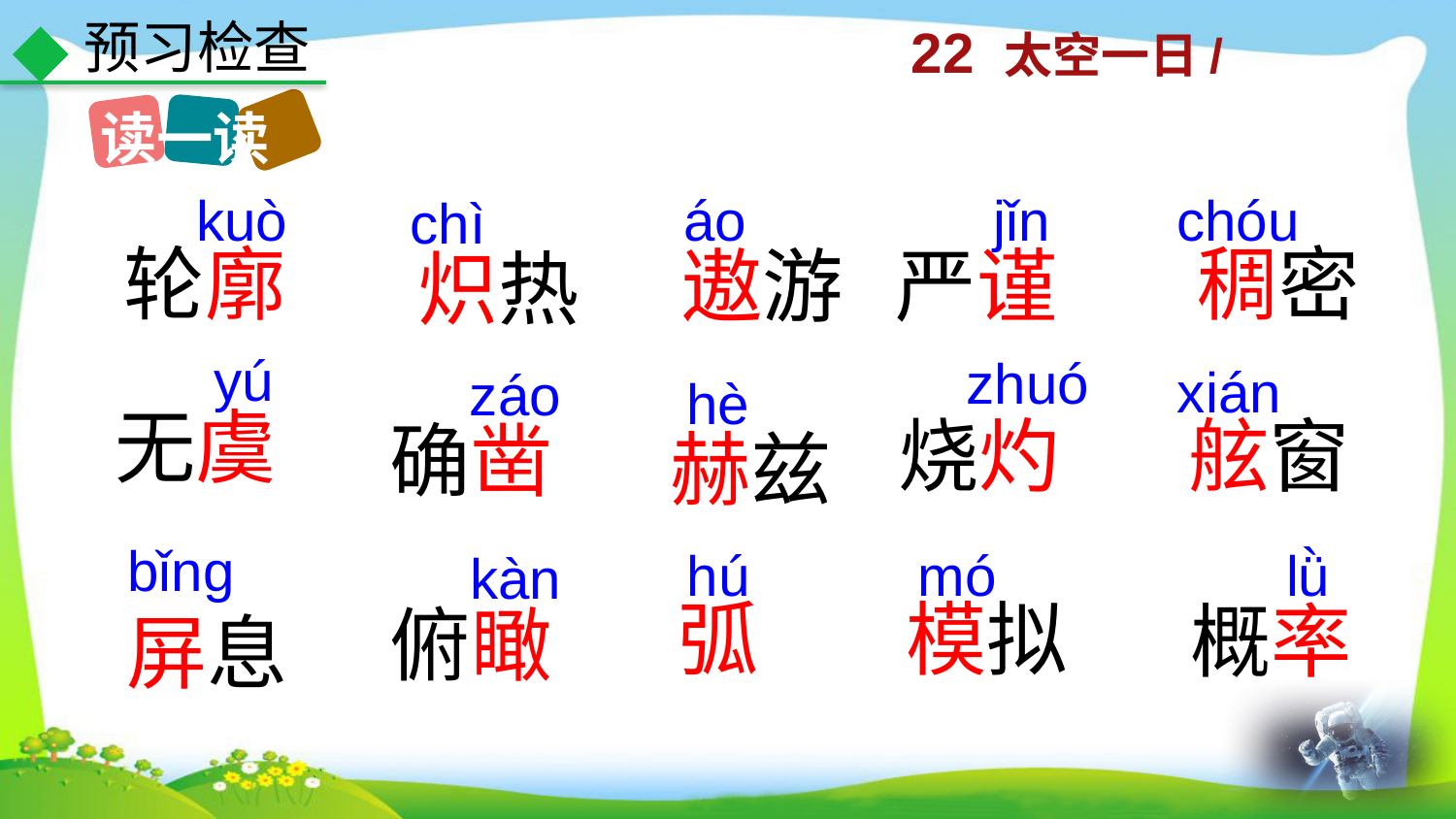

预习检查

读一读

kuò
áo
jǐn
chóu
chì
轮廓
稠密
遨游
严谨
炽热
yú
zhuó
xián
záo
hè
无虞
烧灼
舷窗
确凿
赫兹
bǐnɡ
hú
mó
lǜ
kàn
弧
模拟
概率
俯瞰
屏息